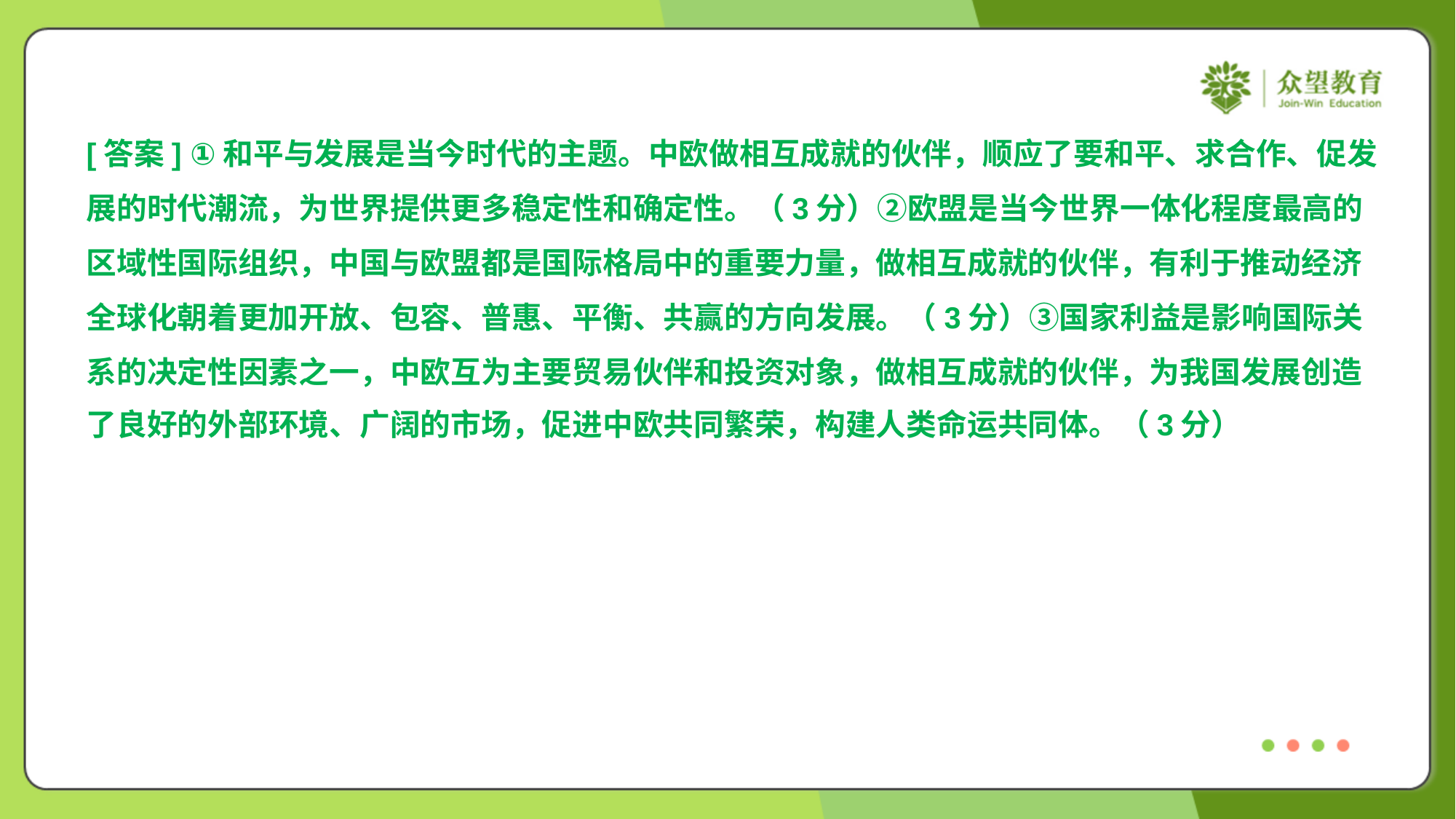

[答案] ①和平与发展是当今时代的主题。中欧做相互成就的伙伴，顺应了要和平、求合作、促发
展的时代潮流，为世界提供更多稳定性和确定性。（3分）②欧盟是当今世界一体化程度最高的
区域性国际组织，中国与欧盟都是国际格局中的重要力量，做相互成就的伙伴，有利于推动经济
全球化朝着更加开放、包容、普惠、平衡、共赢的方向发展。（3分）③国家利益是影响国际关
系的决定性因素之一，中欧互为主要贸易伙伴和投资对象，做相互成就的伙伴，为我国发展创造
了良好的外部环境、广阔的市场，促进中欧共同繁荣，构建人类命运共同体。（3分）